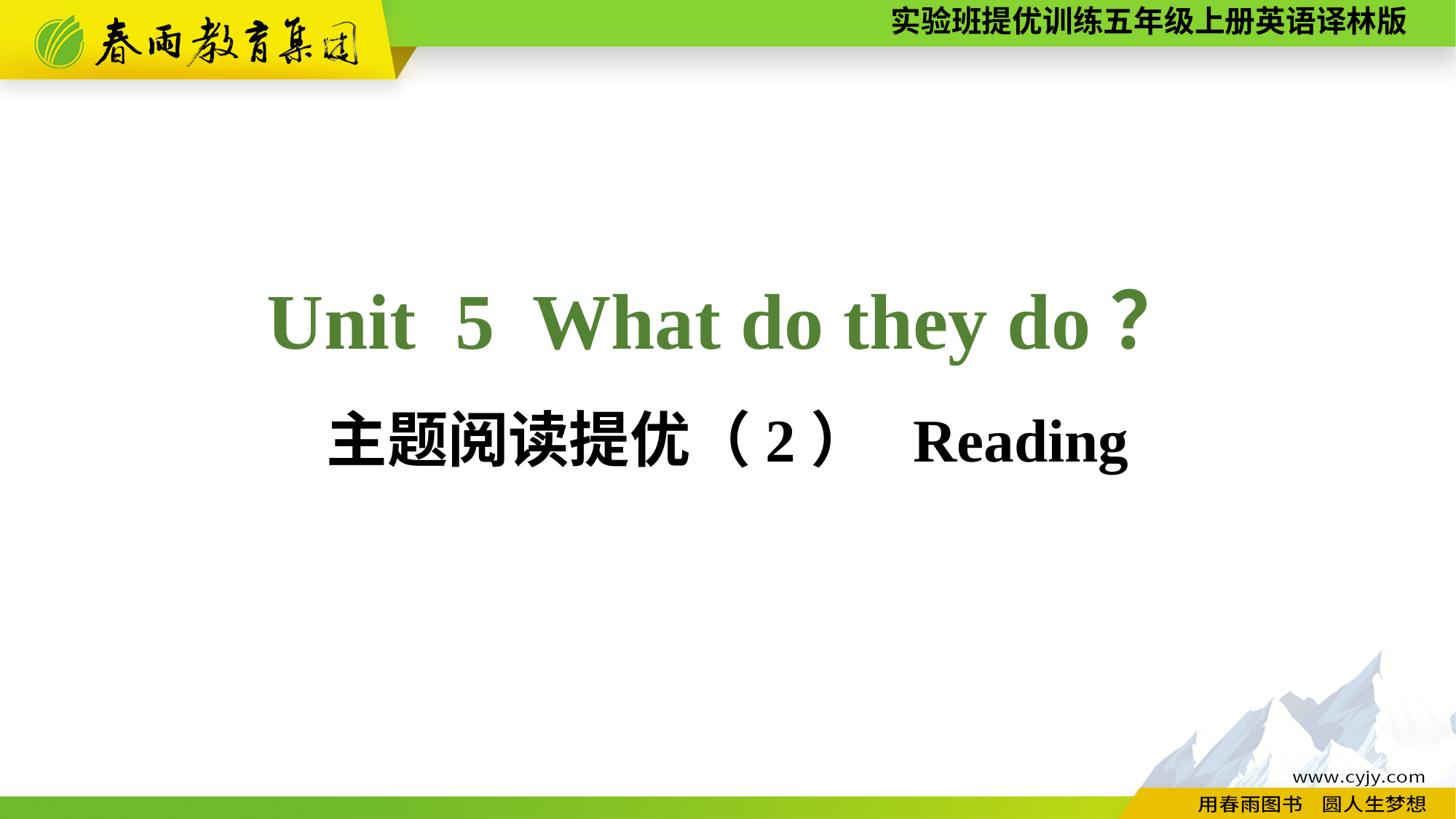

Unit  5  What do they do？
主题阅读提优（2）  Reading